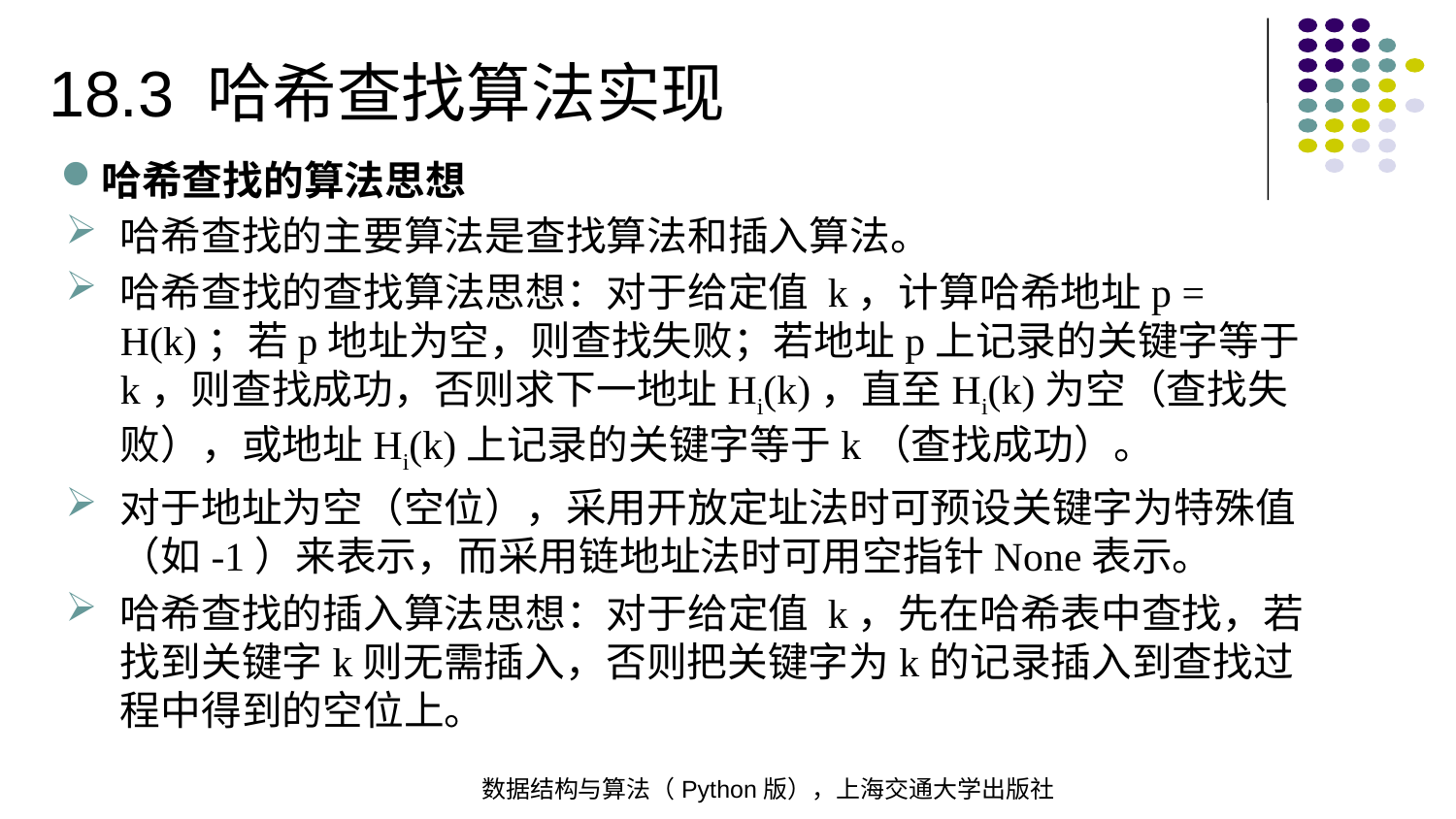

18.3 哈希查找算法实现
哈希查找的算法思想
哈希查找的主要算法是查找算法和插入算法。
哈希查找的查找算法思想：对于给定值 k，计算哈希地址p = H(k)；若p地址为空，则查找失败；若地址p上记录的关键字等于k，则查找成功，否则求下一地址Hi(k)，直至Hi(k)为空（查找失败），或地址Hi(k)上记录的关键字等于k（查找成功）。
对于地址为空（空位），采用开放定址法时可预设关键字为特殊值（如-1）来表示，而采用链地址法时可用空指针None表示。
哈希查找的插入算法思想：对于给定值 k，先在哈希表中查找，若找到关键字k则无需插入，否则把关键字为k的记录插入到查找过程中得到的空位上。